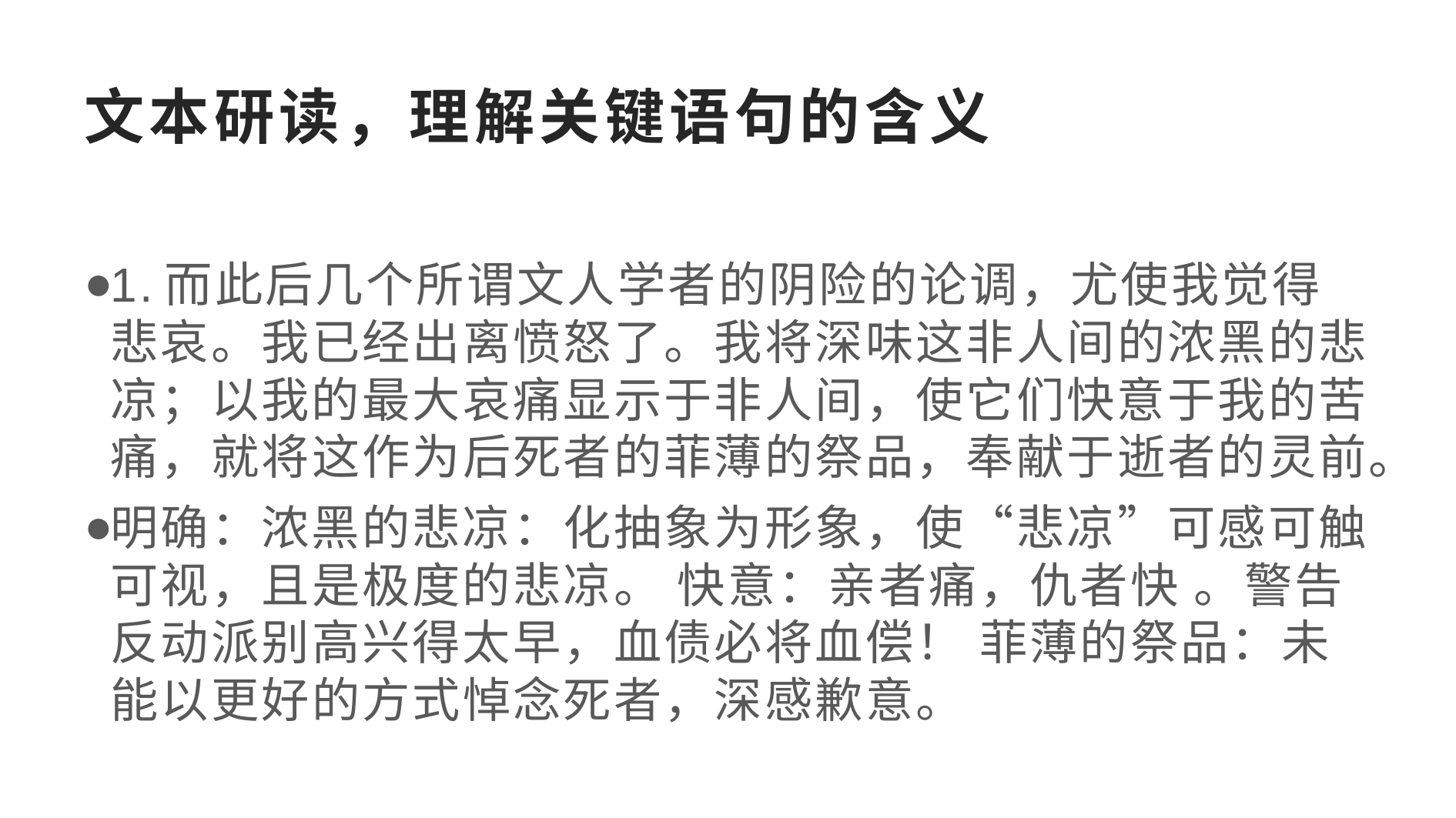

# 文本研读，理解关键语句的含义

1.而此后几个所谓文人学者的阴险的论调，尤使我觉得悲哀。我已经出离愤怒了。我将深味这非人间的浓黑的悲凉；以我的最大哀痛显示于非人间，使它们快意于我的苦痛，就将这作为后死者的菲薄的祭品，奉献于逝者的灵前。
明确：浓黑的悲凉：化抽象为形象，使“悲凉”可感可触可视，且是极度的悲凉。 快意：亲者痛，仇者快 。警告反动派别高兴得太早，血债必将血偿！ 菲薄的祭品：未能以更好的方式悼念死者，深感歉意。